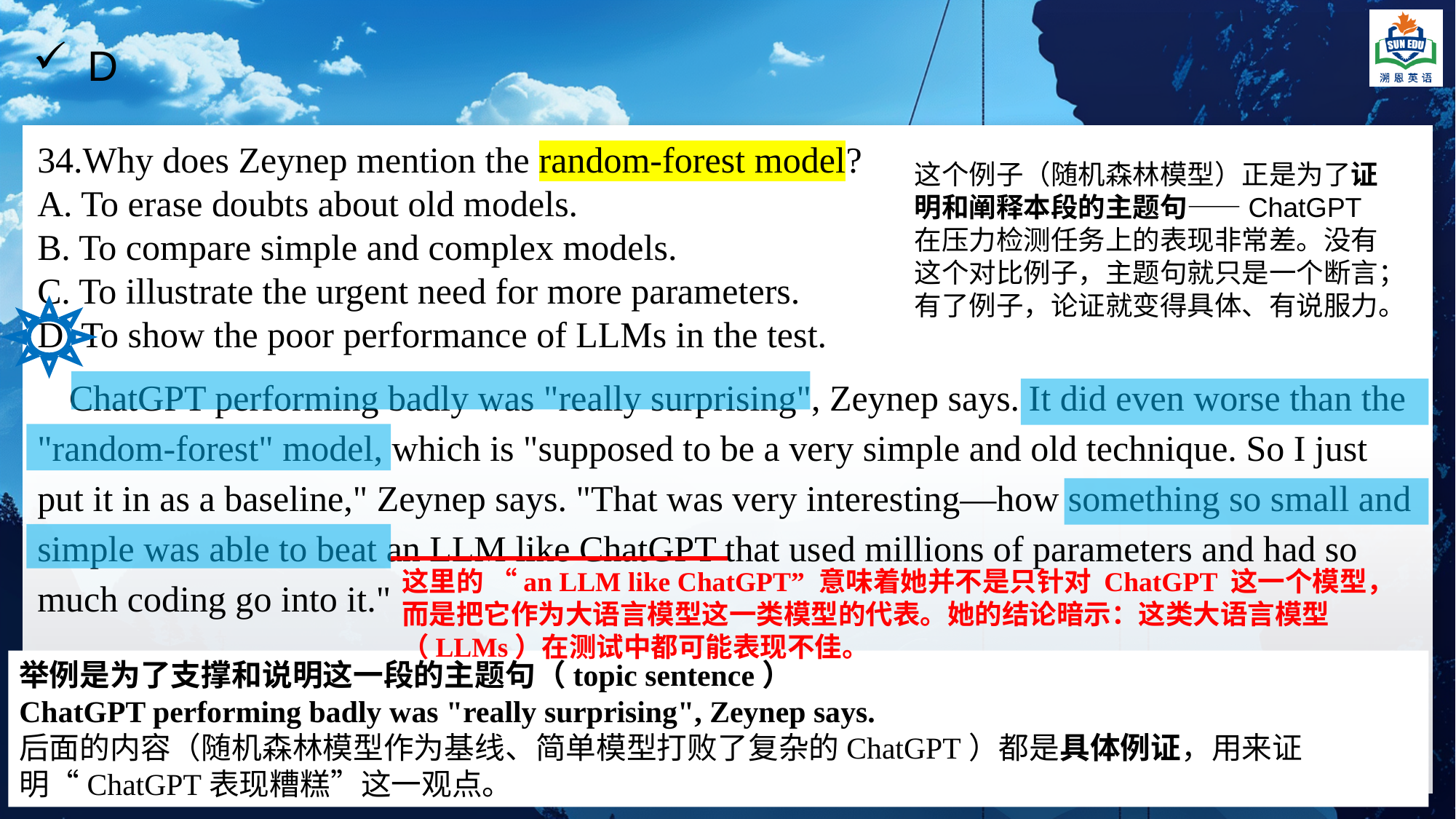

D
34.Why does Zeynep mention the random-forest model?
A. To erase doubts about old models.
B. To compare simple and complex models.
C. To illustrate the urgent need for more parameters.
D. To show the poor performance of LLMs in the test.
这个例子（随机森林模型）正是为了证明和阐释本段的主题句——ChatGPT在压力检测任务上的表现非常差。没有这个对比例子，主题句就只是一个断言；有了例子，论证就变得具体、有说服力。

ChatGPT performing badly was "really surprising", Zeynep says. It did even worse than the "random-forest" model, which is "supposed to be a very simple and old technique. So I just put it in as a baseline," Zeynep says. "That was very interesting—how something so small and simple was able to beat an LLM like ChatGPT that used millions of parameters and had so much coding go into it."

这里的 “an LLM like ChatGPT” 意味着她并不是只针对 ChatGPT 这一个模型，而是把它作为大语言模型这一类模型的代表。她的结论暗示：这类大语言模型（LLMs）在测试中都可能表现不佳。
举例是为了支撑和说明这一段的主题句（topic sentence）
ChatGPT performing badly was "really surprising", Zeynep says.
后面的内容（随机森林模型作为基线、简单模型打败了复杂的ChatGPT）都是具体例证，用来证明“ChatGPT表现糟糕”这一观点。